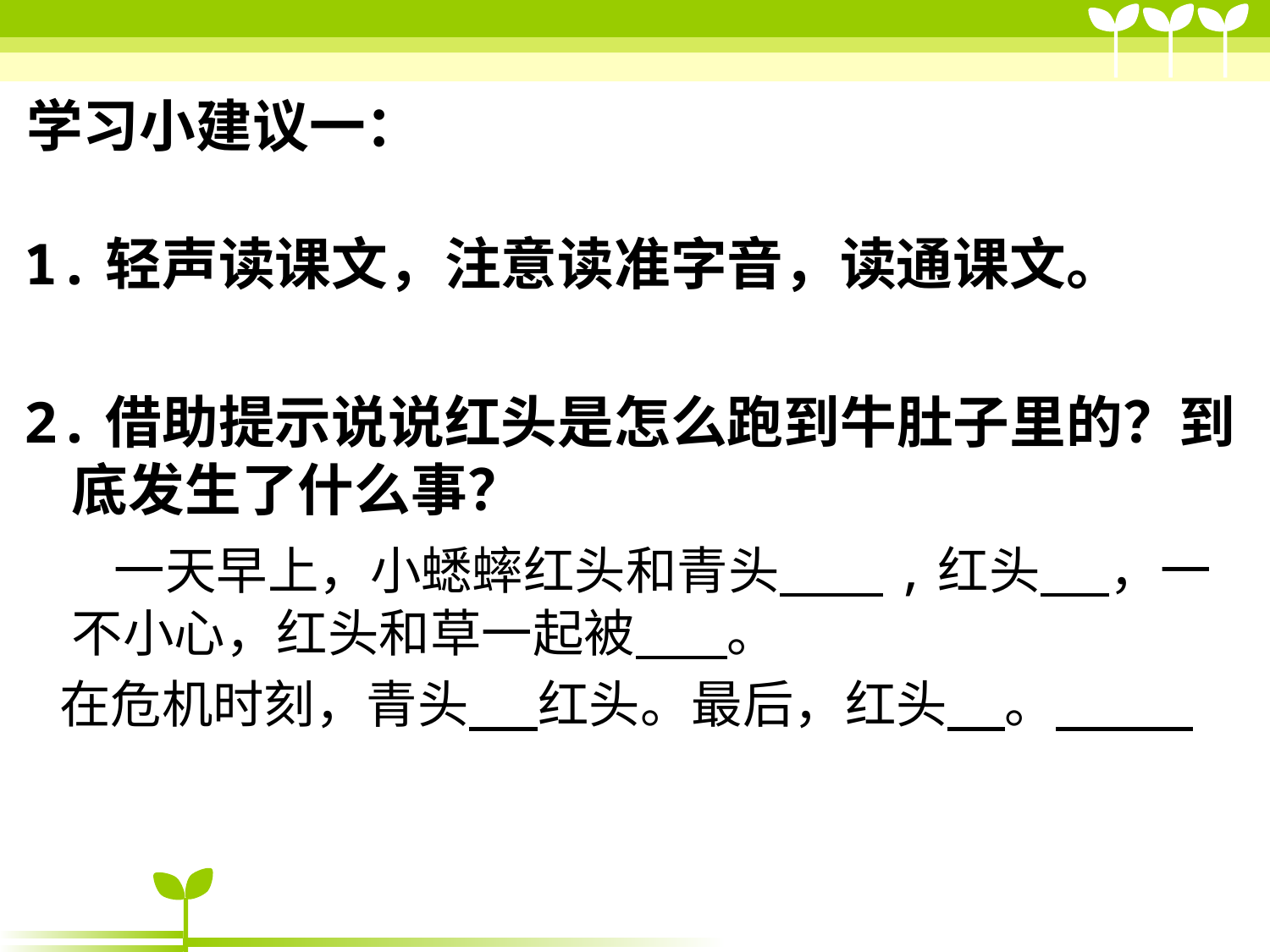

# 学习小建议一：
1.轻声读课文，注意读准字音，读通课文。

2.借助提示说说红头是怎么跑到牛肚子里的？到底发生了什么事？
      一天早上，小蟋蟀红头和青头         ,红头      ，一不小心，红头和草一起被        。
  在危机时刻，青头      红头。最后，红头     。